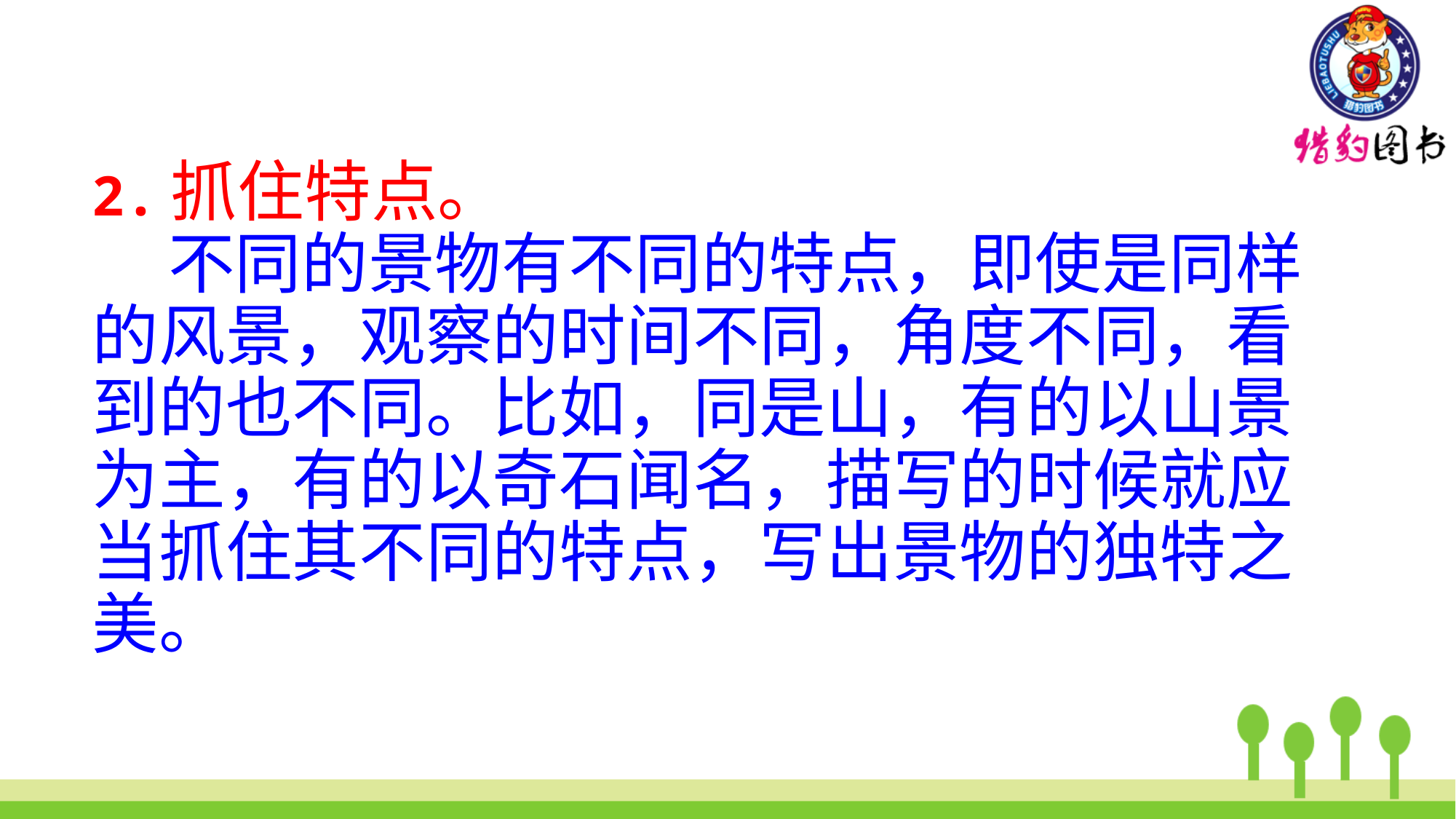

2.抓住特点。
    不同的景物有不同的特点，即使是同样的风景，观察的时间不同，角度不同，看到的也不同。比如，同是山，有的以山景为主，有的以奇石闻名，描写的时候就应当抓住其不同的特点，写出景物的独特之美。